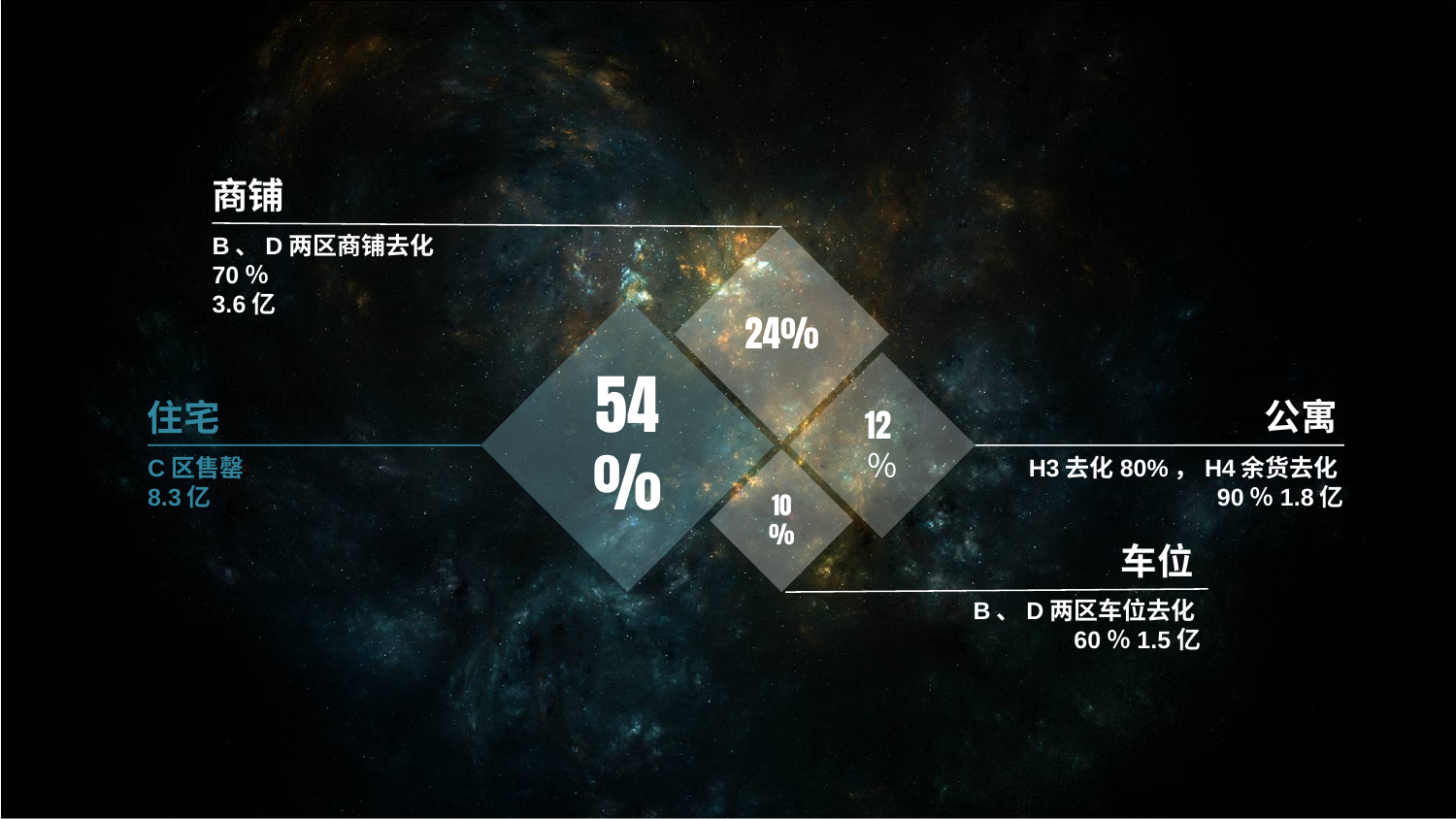

商铺
B、D两区商铺去化70％
3.6亿
24%
54%
12％
10%
公寓
住宅
C区售罄
8.3亿
H3去化80%，H4余货去化90％1.8亿
车位
B、D两区车位去化60％1.5亿